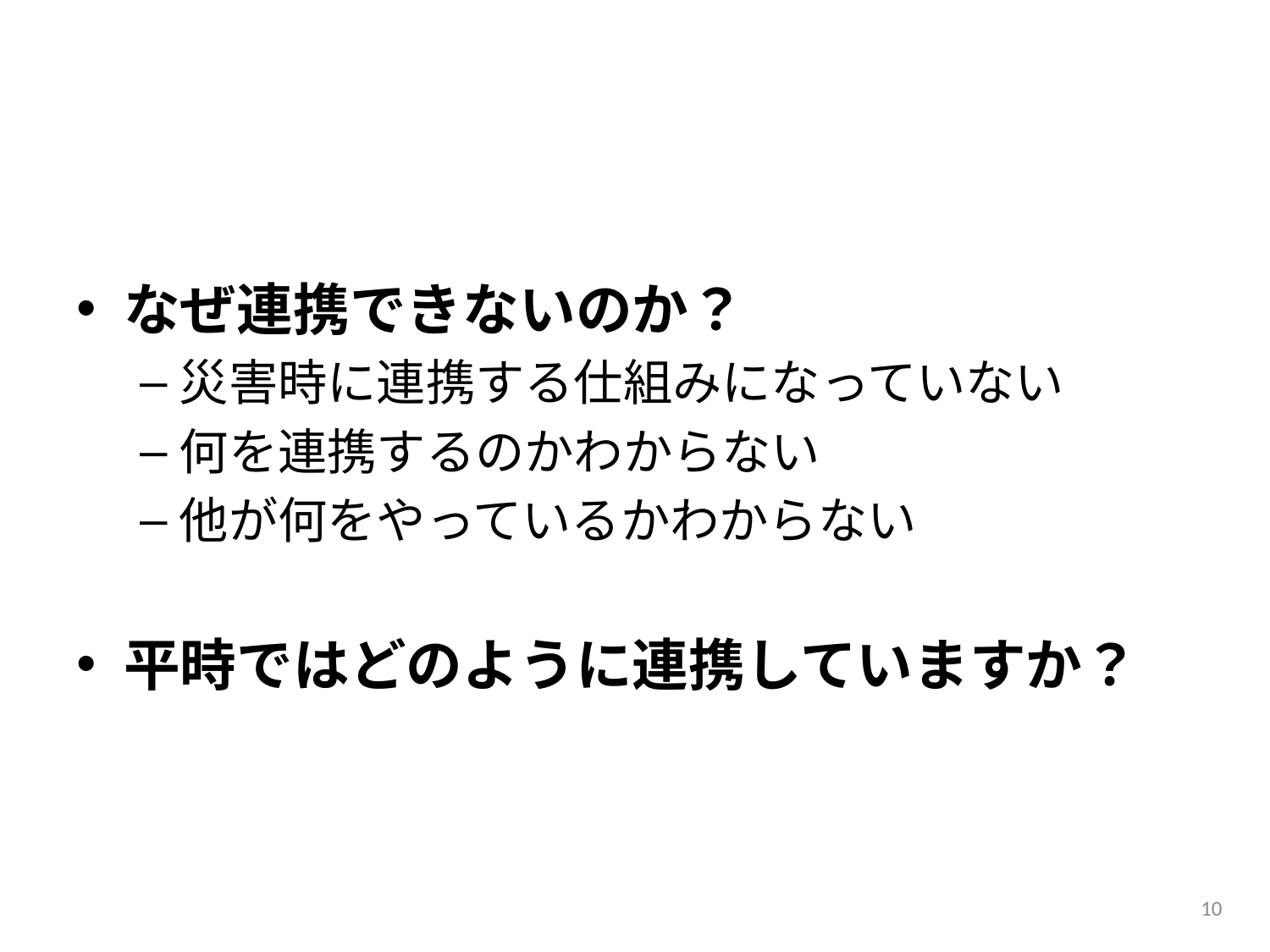

なぜ連携できないのか？
災害時に連携する仕組みになっていない
何を連携するのかわからない
他が何をやっているかわからない

平時ではどのように連携していますか？

10